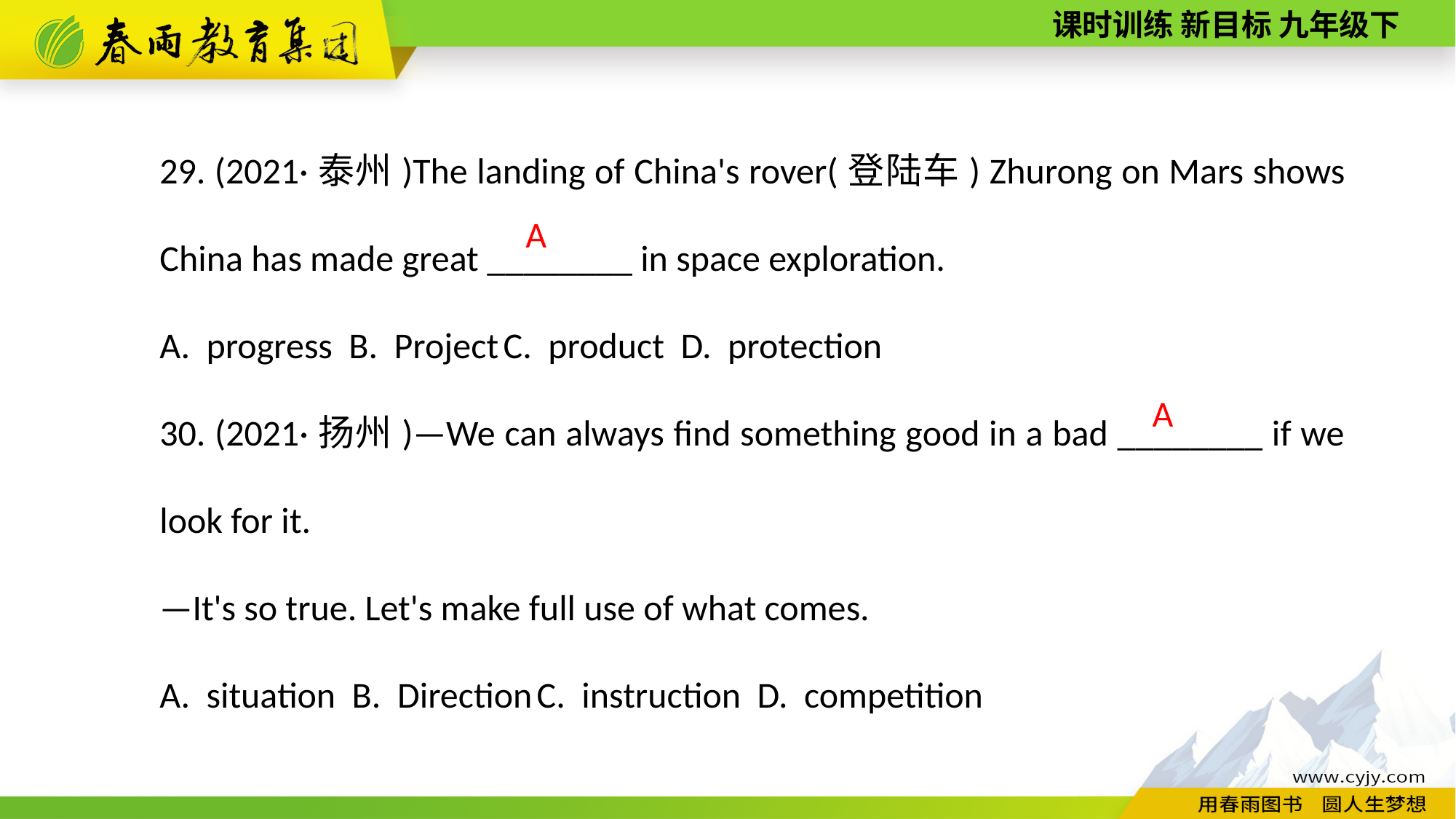

29. (2021·泰州)The landing of China's rover(登陆车) Zhurong on Mars shows China has made great ________ in space exploration.
A.  progress  B.  Project C.  product  D.  protection
30. (2021·扬州)—We can always find something good in a bad ________ if we look for it.
—It's so true. Let's make full use of what comes.
A.  situation  B.  Direction C.  instruction  D.  competition
A
A